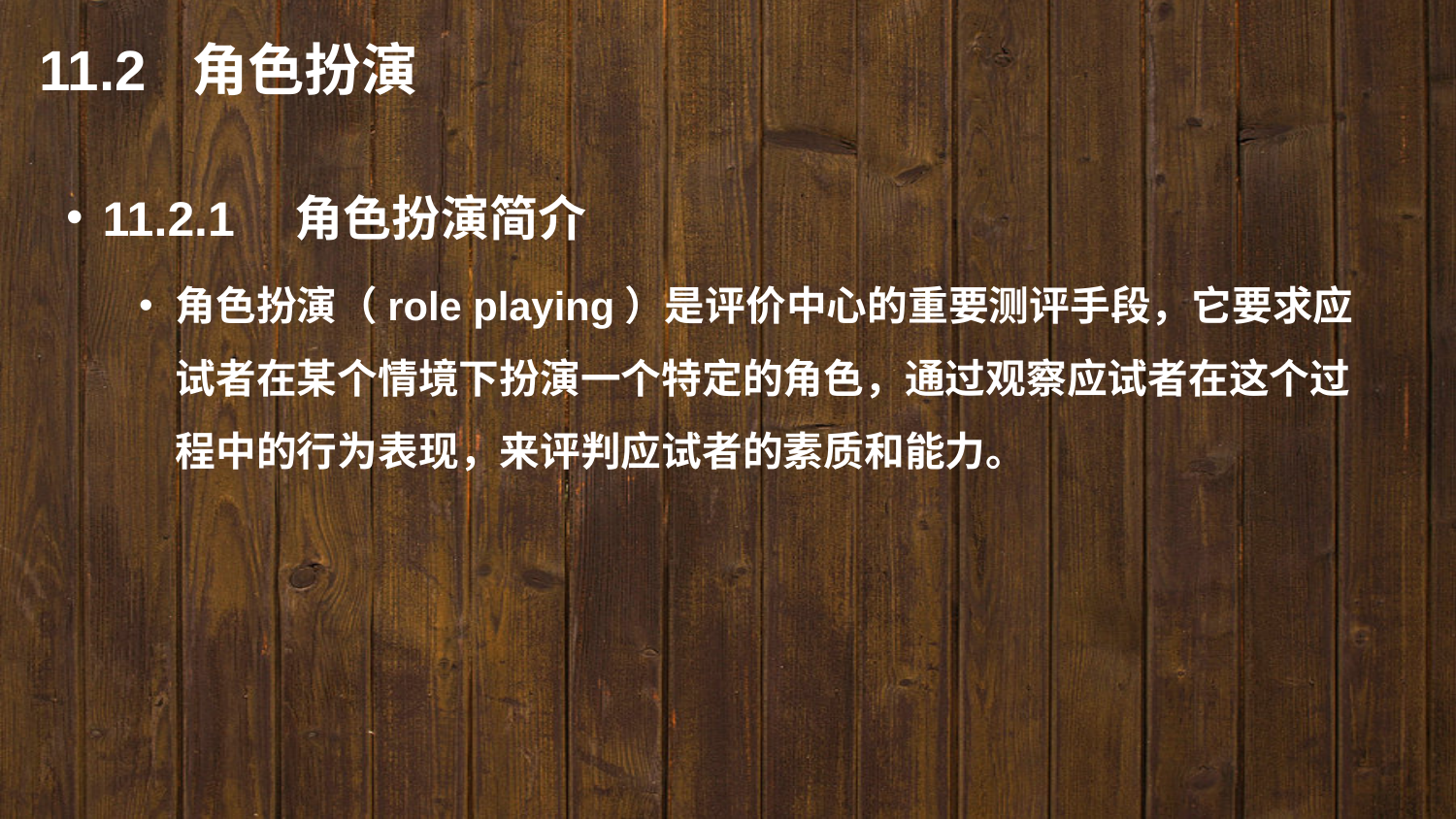

11.2  角色扮演
11.2.1　角色扮演简介
角色扮演（role playing）是评价中心的重要测评手段，它要求应试者在某个情境下扮演一个特定的角色，通过观察应试者在这个过程中的行为表现，来评判应试者的素质和能力。